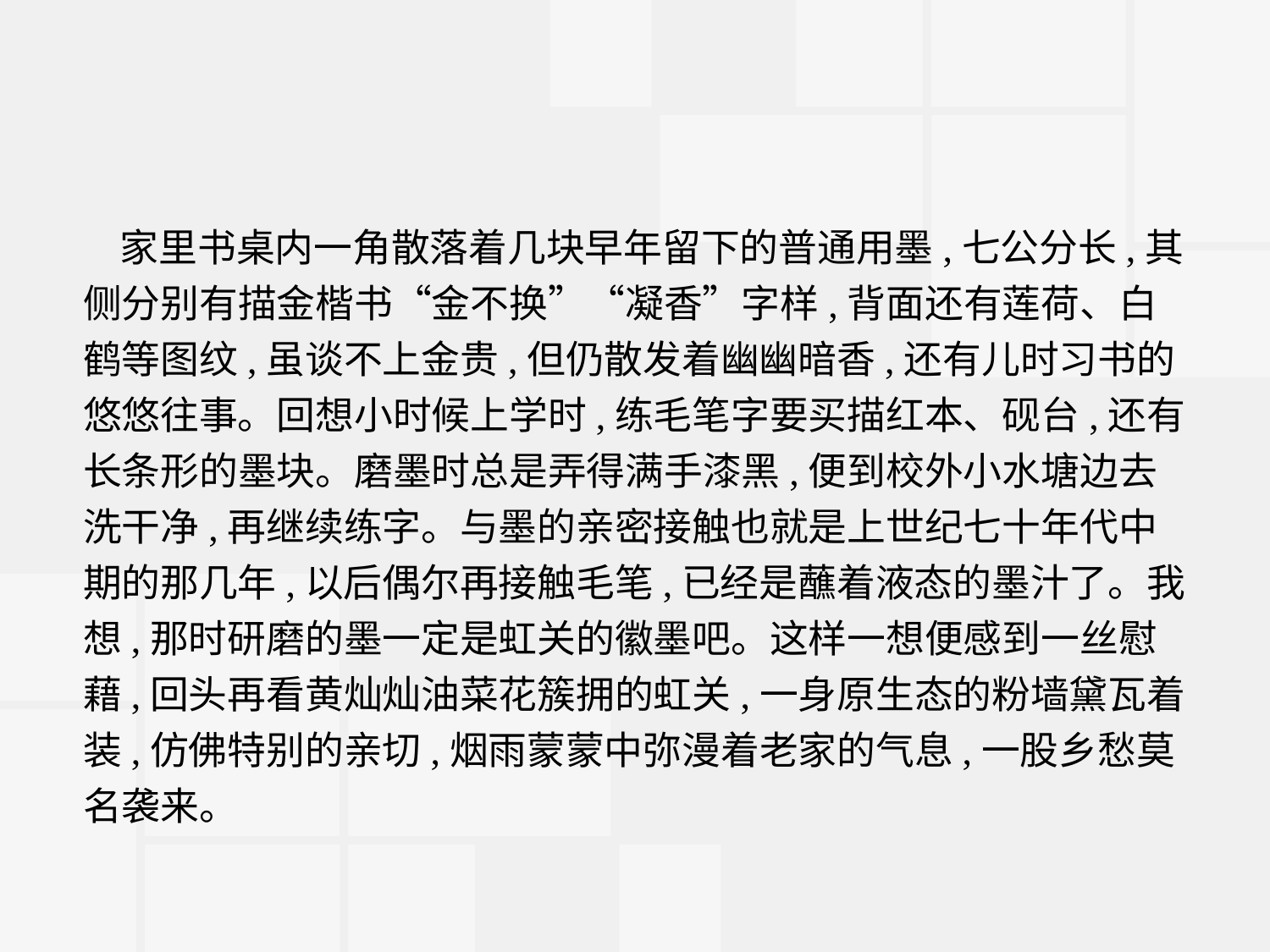

家里书桌内一角散落着几块早年留下的普通用墨,七公分长,其侧分别有描金楷书“金不换”“凝香”字样,背面还有莲荷、白鹤等图纹,虽谈不上金贵,但仍散发着幽幽暗香,还有儿时习书的悠悠往事。回想小时候上学时,练毛笔字要买描红本、砚台,还有长条形的墨块。磨墨时总是弄得满手漆黑,便到校外小水塘边去洗干净,再继续练字。与墨的亲密接触也就是上世纪七十年代中期的那几年,以后偶尔再接触毛笔,已经是蘸着液态的墨汁了。我想,那时研磨的墨一定是虹关的徽墨吧。这样一想便感到一丝慰藉,回头再看黄灿灿油菜花簇拥的虹关,一身原生态的粉墙黛瓦着装,仿佛特别的亲切,烟雨蒙蒙中弥漫着老家的气息,一股乡愁莫名袭来。